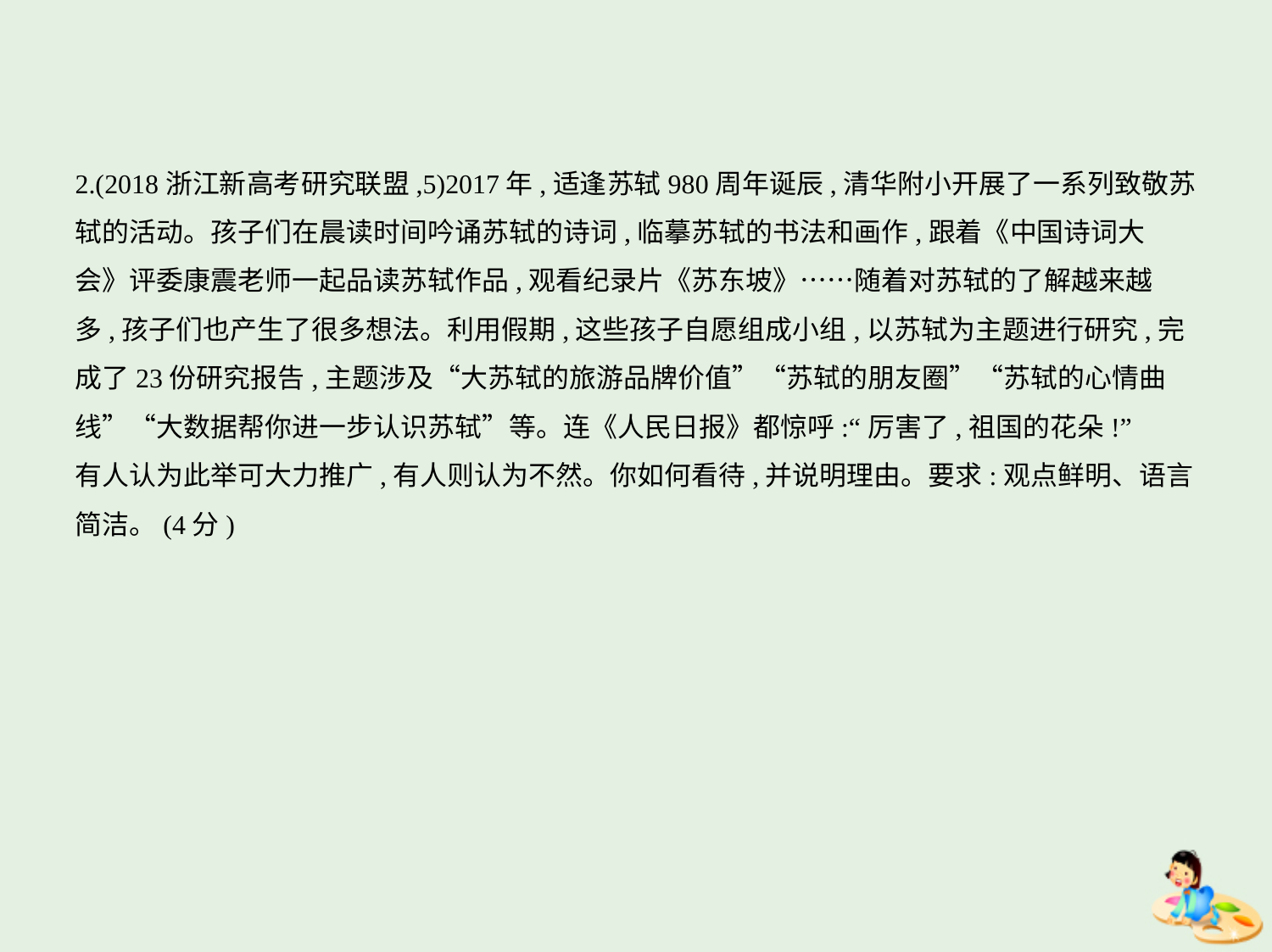

2.(2018浙江新高考研究联盟,5)2017年,适逢苏轼980周年诞辰,清华附小开展了一系列致敬苏
轼的活动。孩子们在晨读时间吟诵苏轼的诗词,临摹苏轼的书法和画作,跟着《中国诗词大
会》评委康震老师一起品读苏轼作品,观看纪录片《苏东坡》……随着对苏轼的了解越来越
多,孩子们也产生了很多想法。利用假期,这些孩子自愿组成小组,以苏轼为主题进行研究,完
成了23份研究报告,主题涉及“大苏轼的旅游品牌价值”“苏轼的朋友圈”“苏轼的心情曲
线”“大数据帮你进一步认识苏轼”等。连《人民日报》都惊呼:“厉害了,祖国的花朵!”
有人认为此举可大力推广,有人则认为不然。你如何看待,并说明理由。要求:观点鲜明、语言
简洁。(4分)